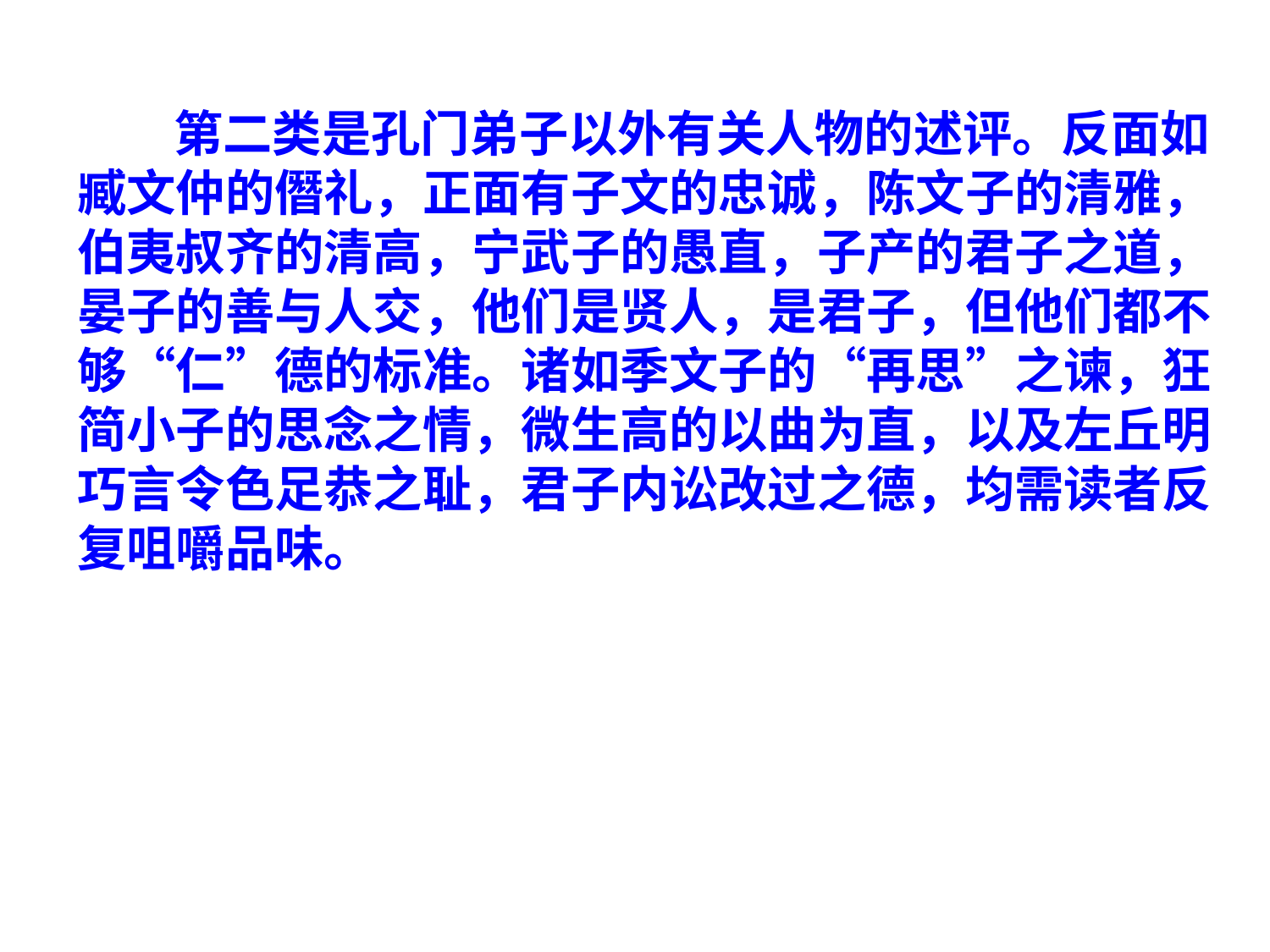

第二类是孔门弟子以外有关人物的述评。反面如臧文仲的僭礼，正面有子文的忠诚，陈文子的清雅，伯夷叔齐的清高，宁武子的愚直，子产的君子之道，晏子的善与人交，他们是贤人，是君子，但他们都不够“仁”德的标准。诸如季文子的“再思”之谏，狂简小子的思念之情，微生高的以曲为直，以及左丘明巧言令色足恭之耻，君子内讼改过之德，均需读者反复咀嚼品味。